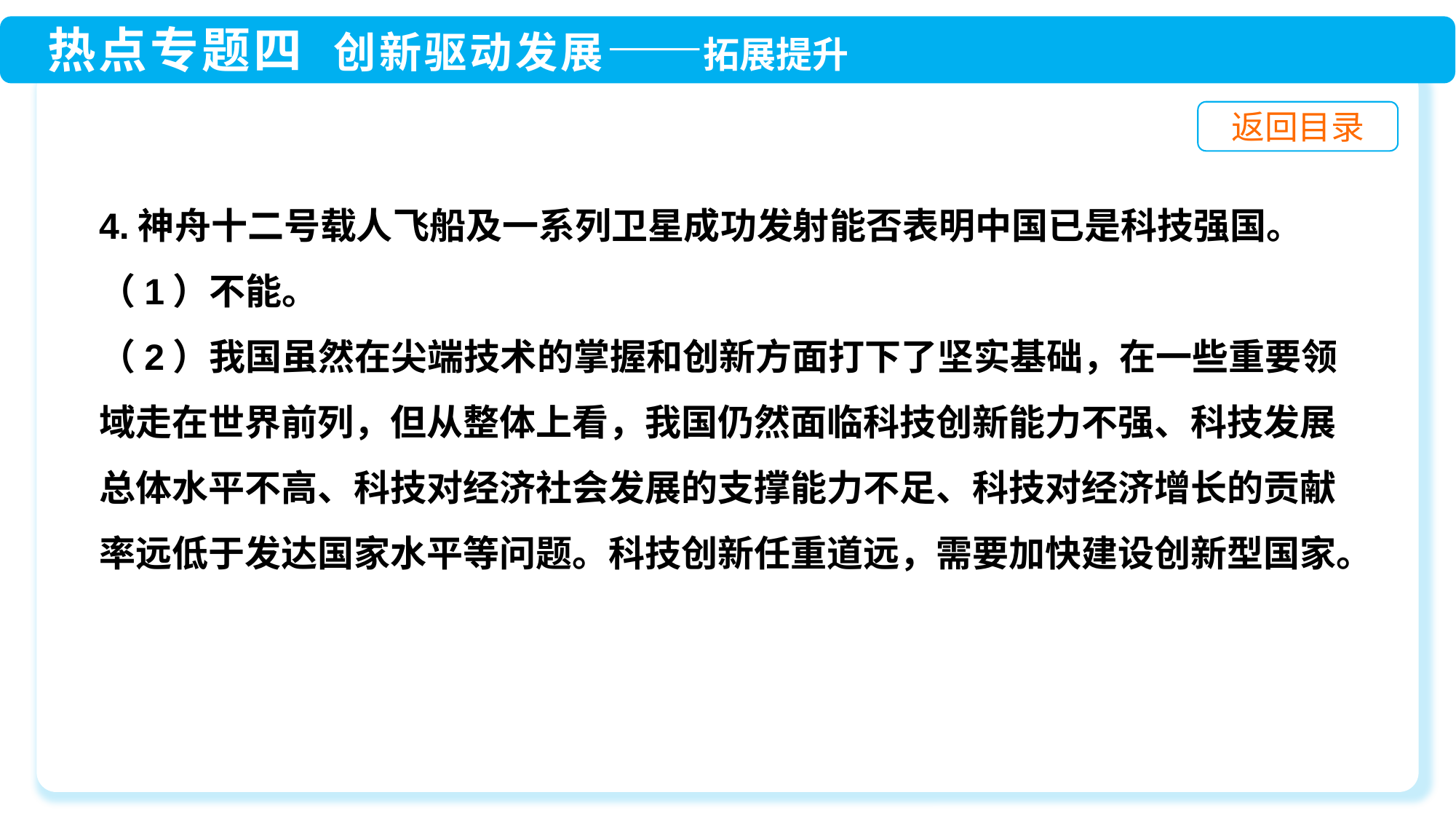

4.神舟十二号载人飞船及一系列卫星成功发射能否表明中国已是科技强国。
（1）不能。
（2）我国虽然在尖端技术的掌握和创新方面打下了坚实基础，在一些重要领域走在世界前列，但从整体上看，我国仍然面临科技创新能力不强、科技发展总体水平不高、科技对经济社会发展的支撑能力不足、科技对经济增长的贡献率远低于发达国家水平等问题。科技创新任重道远，需要加快建设创新型国家。